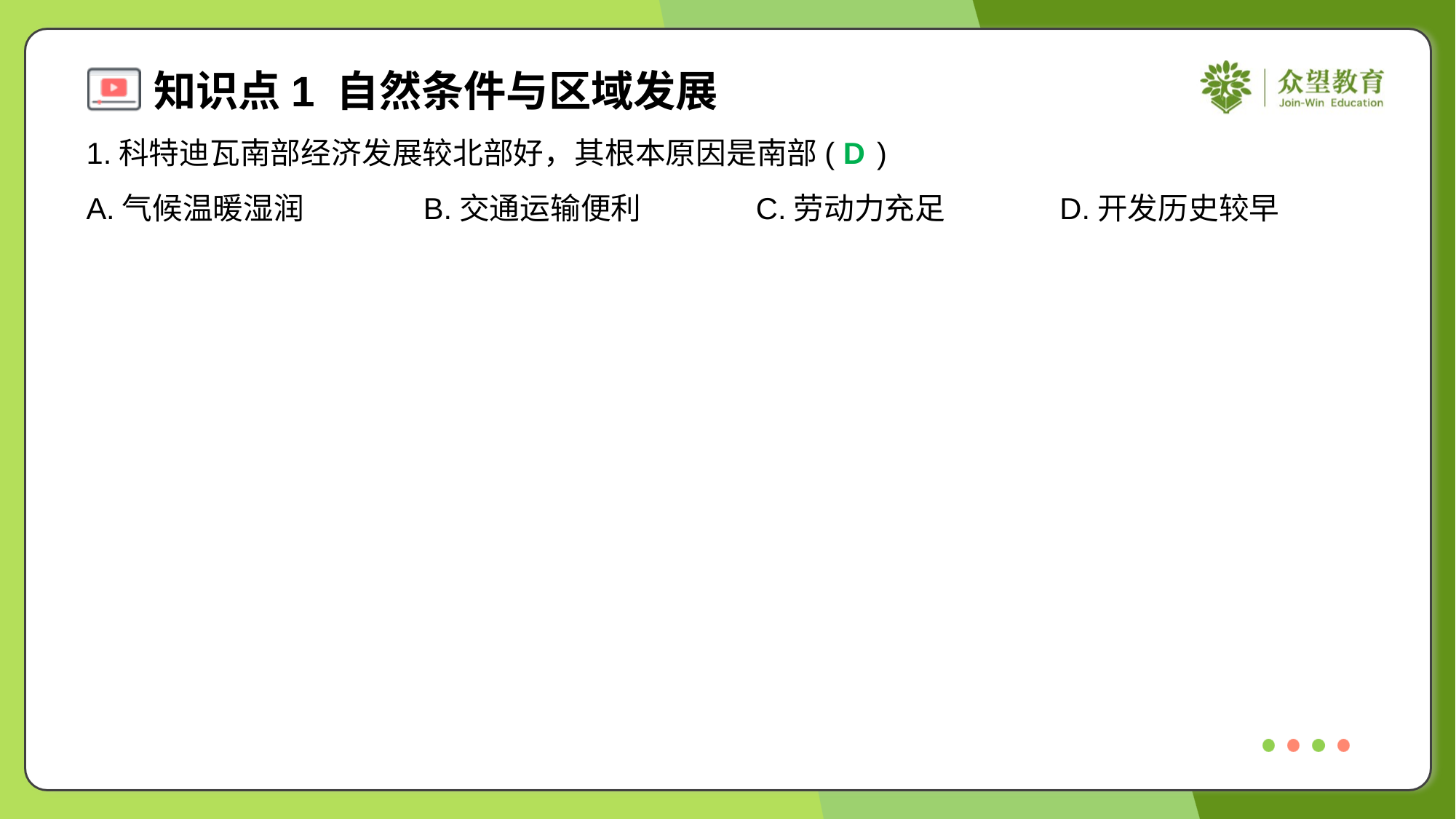

1.科特迪瓦南部经济发展较北部好，其根本原因是南部(     )
D
A.气候温暖湿润	B.交通运输便利	C.劳动力充足	D.开发历史较早